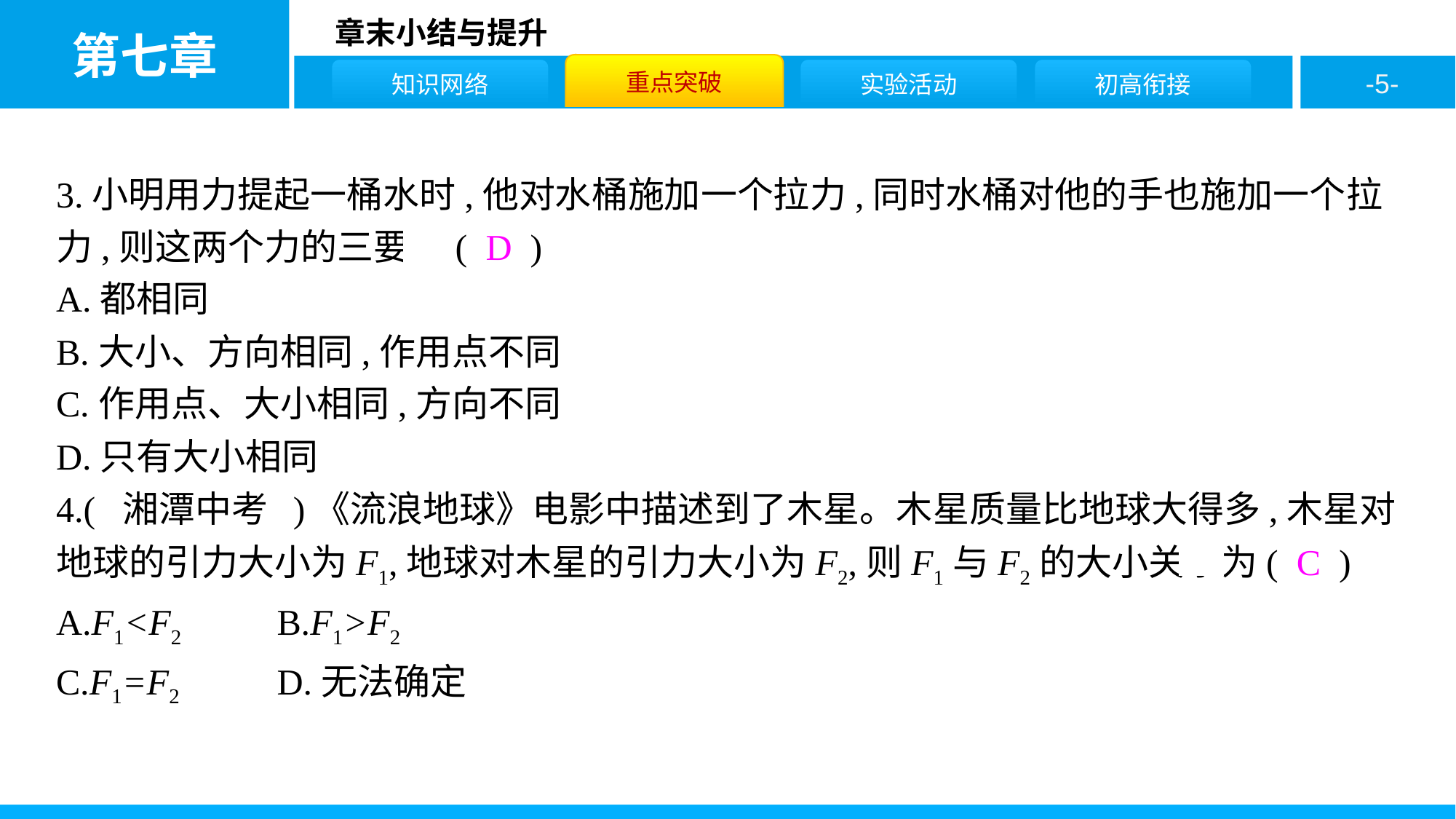

3.小明用力提起一桶水时,他对水桶施加一个拉力,同时水桶对他的手也施加一个拉力,则这两个力的三要素(  D  )
A.都相同
B.大小、方向相同,作用点不同
C.作用点、大小相同,方向不同
D.只有大小相同
4.(  湘潭中考  )《流浪地球》电影中描述到了木星。木星质量比地球大得多,木星对地球的引力大小为F1,地球对木星的引力大小为F2,则F1与F2的大小关系为(  C  )
A.F1<F2	B.F1>F2
C.F1=F2	D.无法确定